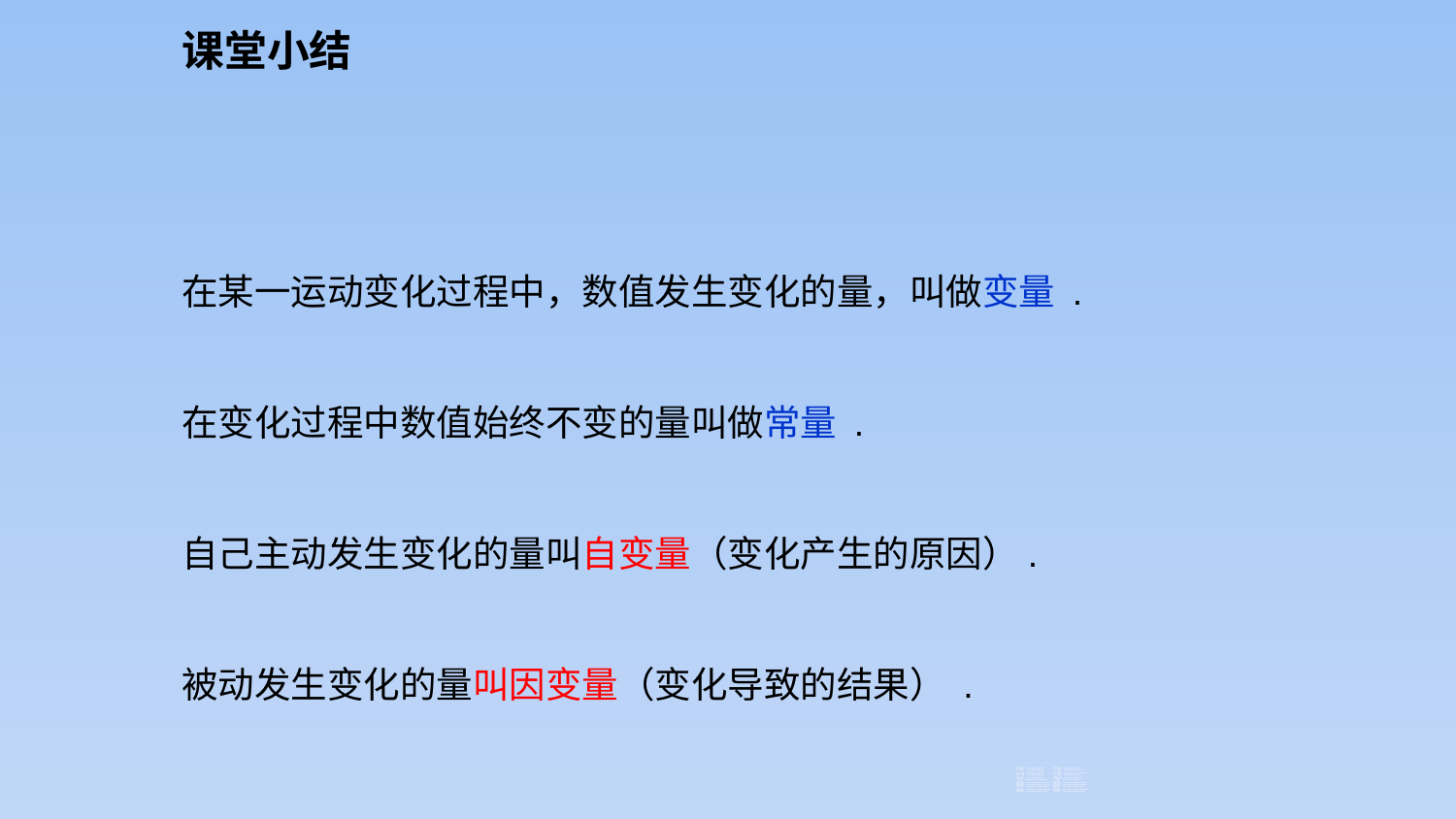

课堂小结
在某一运动变化过程中，数值发生变化的量，叫做变量 .
在变化过程中数值始终不变的量叫做常量 .
自己主动发生变化的量叫自变量（变化产生的原因）.
被动发生变化的量叫因变量（变化导致的结果） .